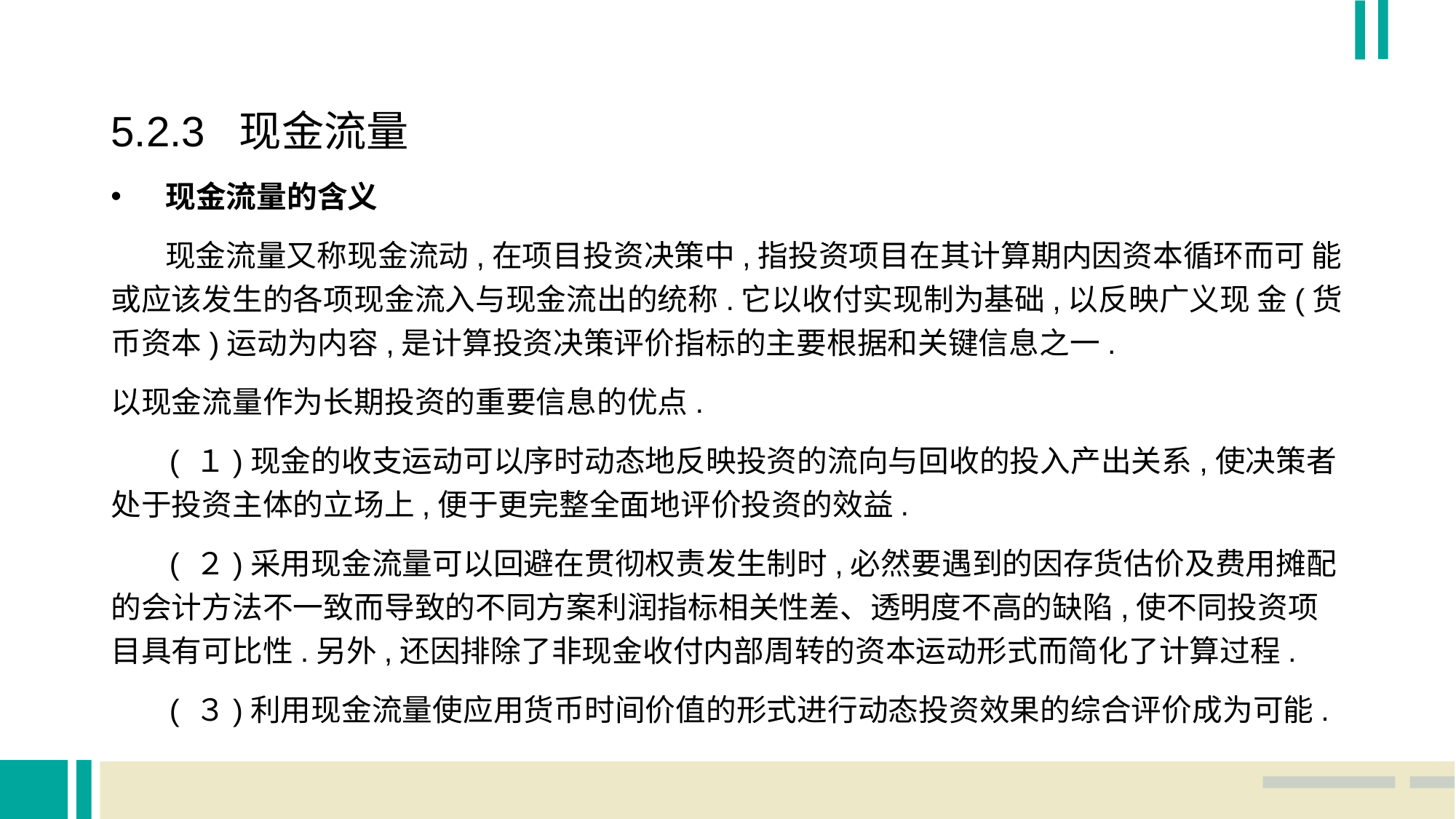

5.2.3  现金流量
现金流量的含义
       现金流量又称现金流动,在项目投资决策中,指投资项目在其计算期内因资本循环而可 能或应该发生的各项现金流入与现金流出的统称.它以收付实现制为基础,以反映广义现 金(货币资本)运动为内容,是计算投资决策评价指标的主要根据和关键信息之一.
以现金流量作为长期投资的重要信息的优点.
       ( １)现金的收支运动可以序时动态地反映投资的流向与回收的投入产出关系,使决策者 处于投资主体的立场上,便于更完整全面地评价投资的效益.
       ( ２)采用现金流量可以回避在贯彻权责发生制时,必然要遇到的因存货估价及费用摊配 的会计方法不一致而导致的不同方案利润指标相关性差、透明度不高的缺陷,使不同投资项 目具有可比性.另外,还因排除了非现金收付内部周转的资本运动形式而简化了计算过程.
       ( ３)利用现金流量使应用货币时间价值的形式进行动态投资效果的综合评价成为可能.